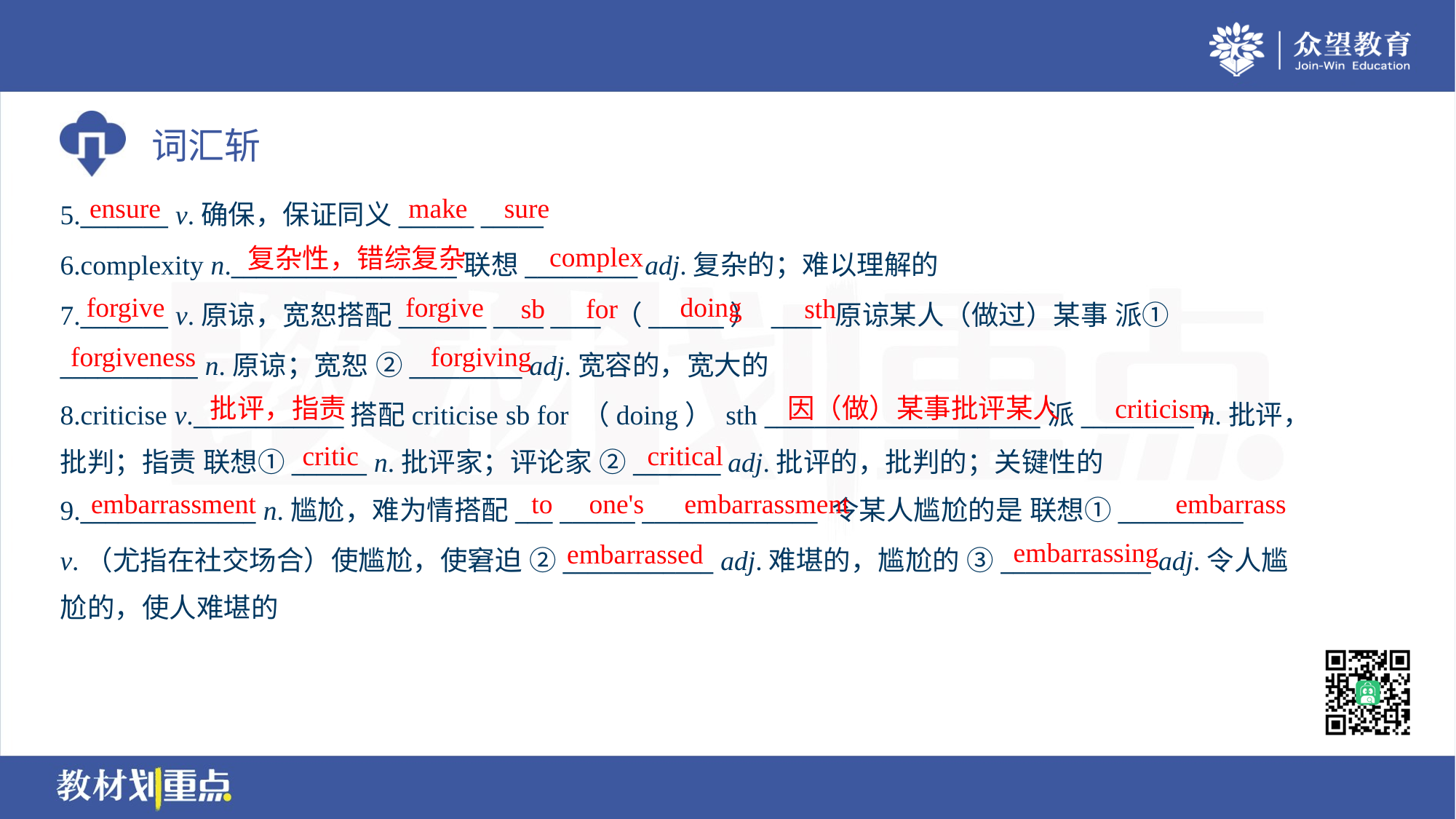

ensure
make
sure
5._______ v.确保，保证同义______ _____
6.complexity n.__________________联想_________ adj.复杂的；难以理解的
7._______ v.原谅，宽恕搭配_______ ____ ____ （______） ____ 原谅某人（做过）某事 派①
___________ n.原谅；宽恕 ②_________ adj.宽容的，宽大的
8.criticise v.____________搭配criticise sb for （doing） sth ______________________派_________ n.批评，
批判；指责 联想①______ n.批评家；评论家 ②_______ adj.批评的，批判的；关键性的
complex
复杂性，错综复杂
forgive
forgive
doing
sb
for
sth
forgiveness
forgiving
批评，指责
因（做）某事批评某人
criticism
critic
critical
embarrassment
to
one's
embarrassment
embarrass
9.______________ n.尴尬，难为情搭配___ ______ ______________ 令某人尴尬的是 联想①__________
v.（尤指在社交场合）使尴尬，使窘迫 ②____________ adj.难堪的，尴尬的 ③____________ adj.令人尴
尬的，使人难堪的
embarrassing
embarrassed